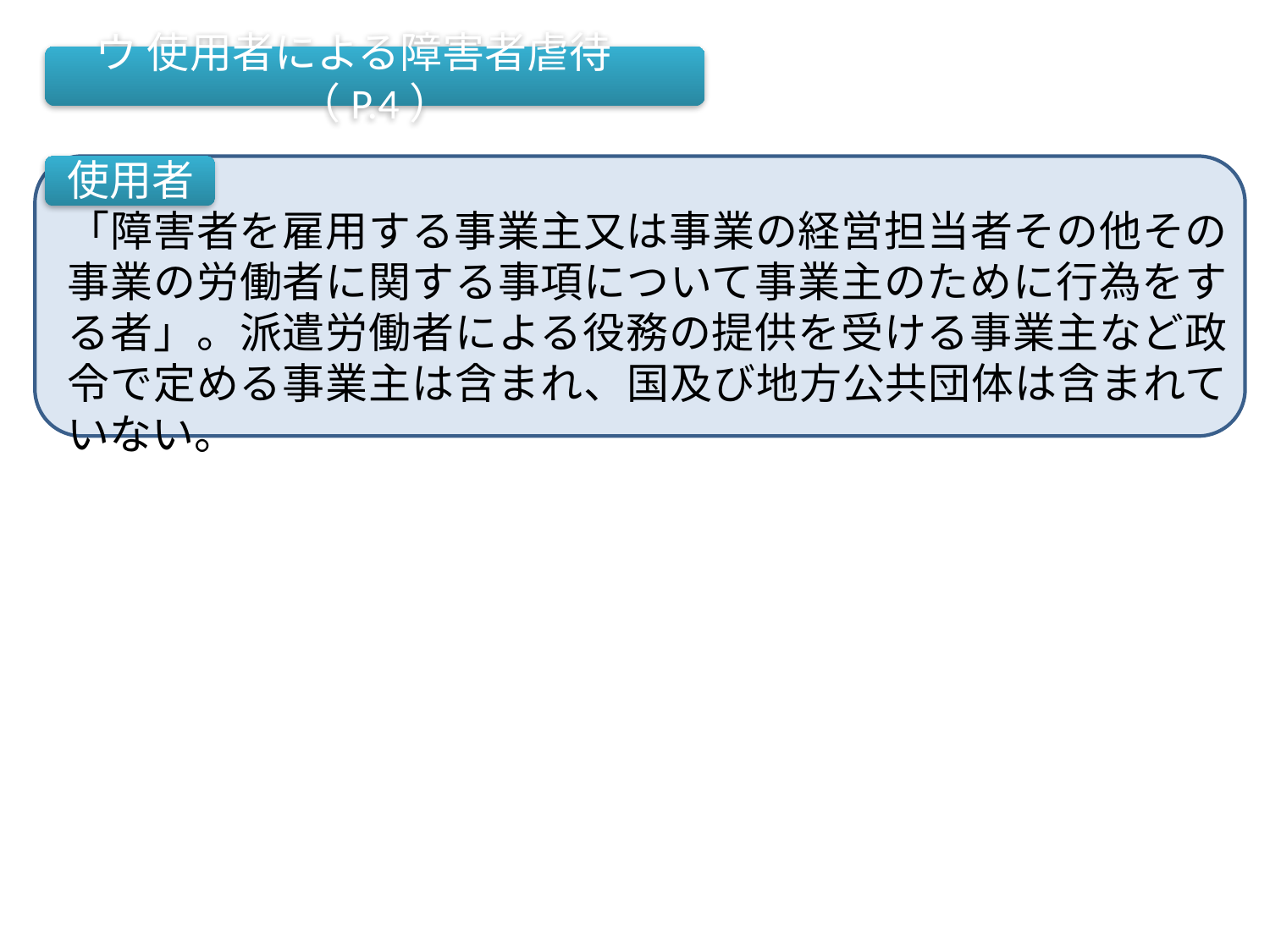

ウ 使用者による障害者虐待　（P.4）

使用者
「障害者を雇用する事業主又は事業の経営担当者その他その事業の労働者に関する事項について事業主のために行為をする者」。派遣労働者による役務の提供を受ける事業主など政令で定める事業主は含まれ、国及び地方公共団体は含まれていない。